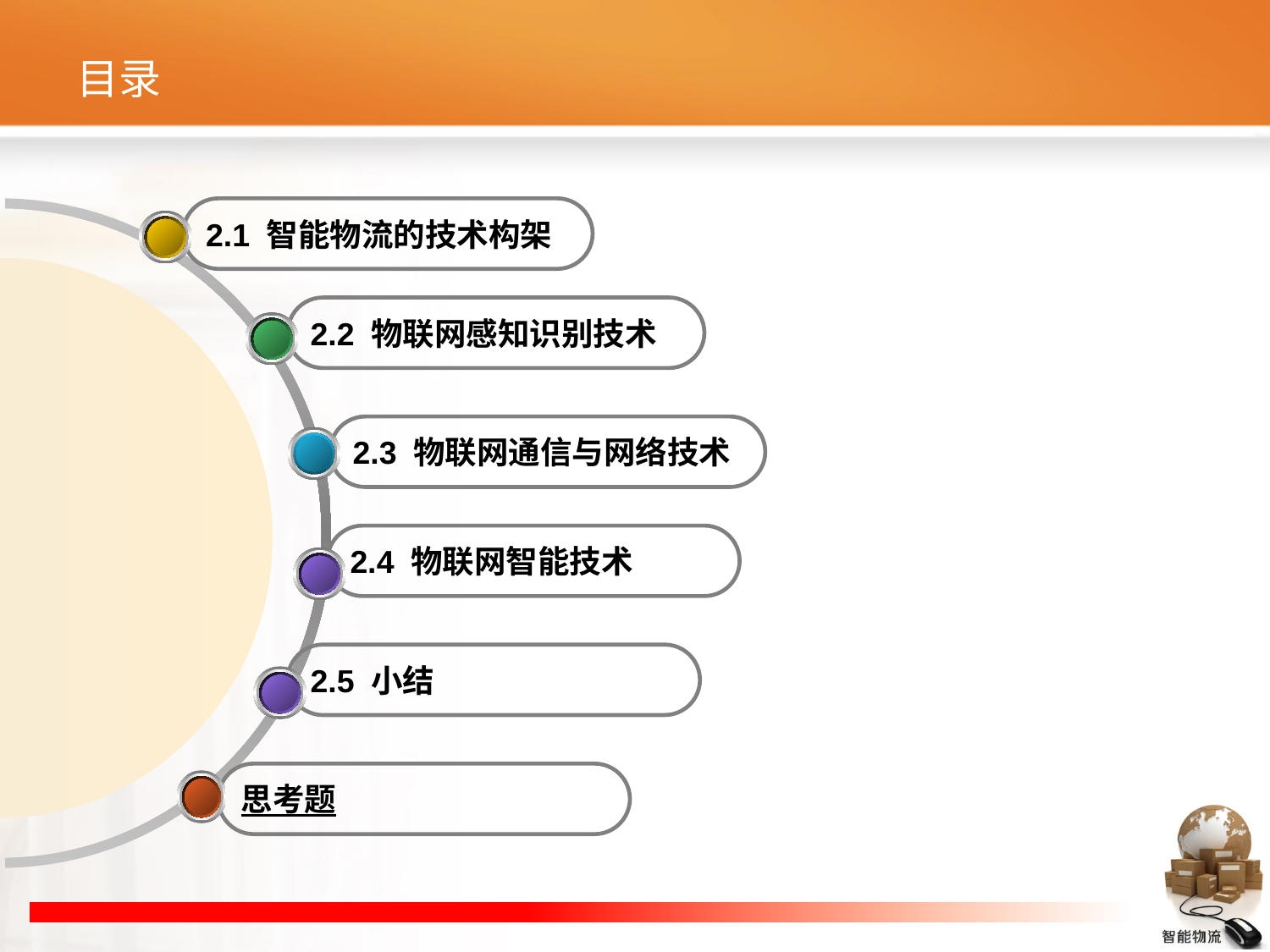

# 目录
2.1 智能物流的技术构架

2.2 物联网感知识别技术

2.3 物联网通信与网络技术

2.4 物联网智能技术

2.5 小结

思考题